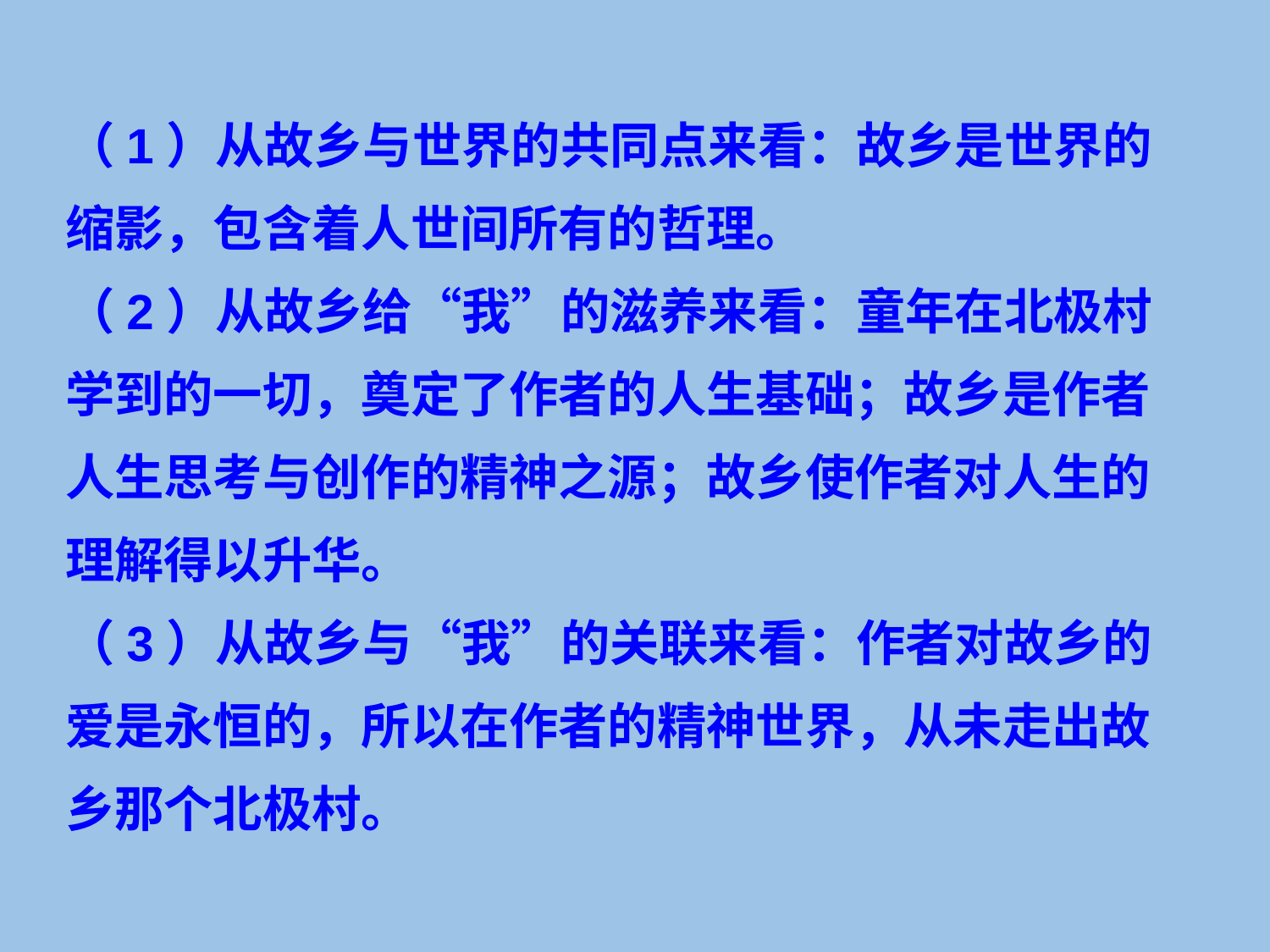

（1）从故乡与世界的共同点来看：故乡是世界的缩影，包含着人世间所有的哲理。
（2）从故乡给“我”的滋养来看：童年在北极村学到的一切，奠定了作者的人生基础；故乡是作者人生思考与创作的精神之源；故乡使作者对人生的理解得以升华。
（3）从故乡与“我”的关联来看：作者对故乡的爱是永恒的，所以在作者的精神世界，从未走出故乡那个北极村。